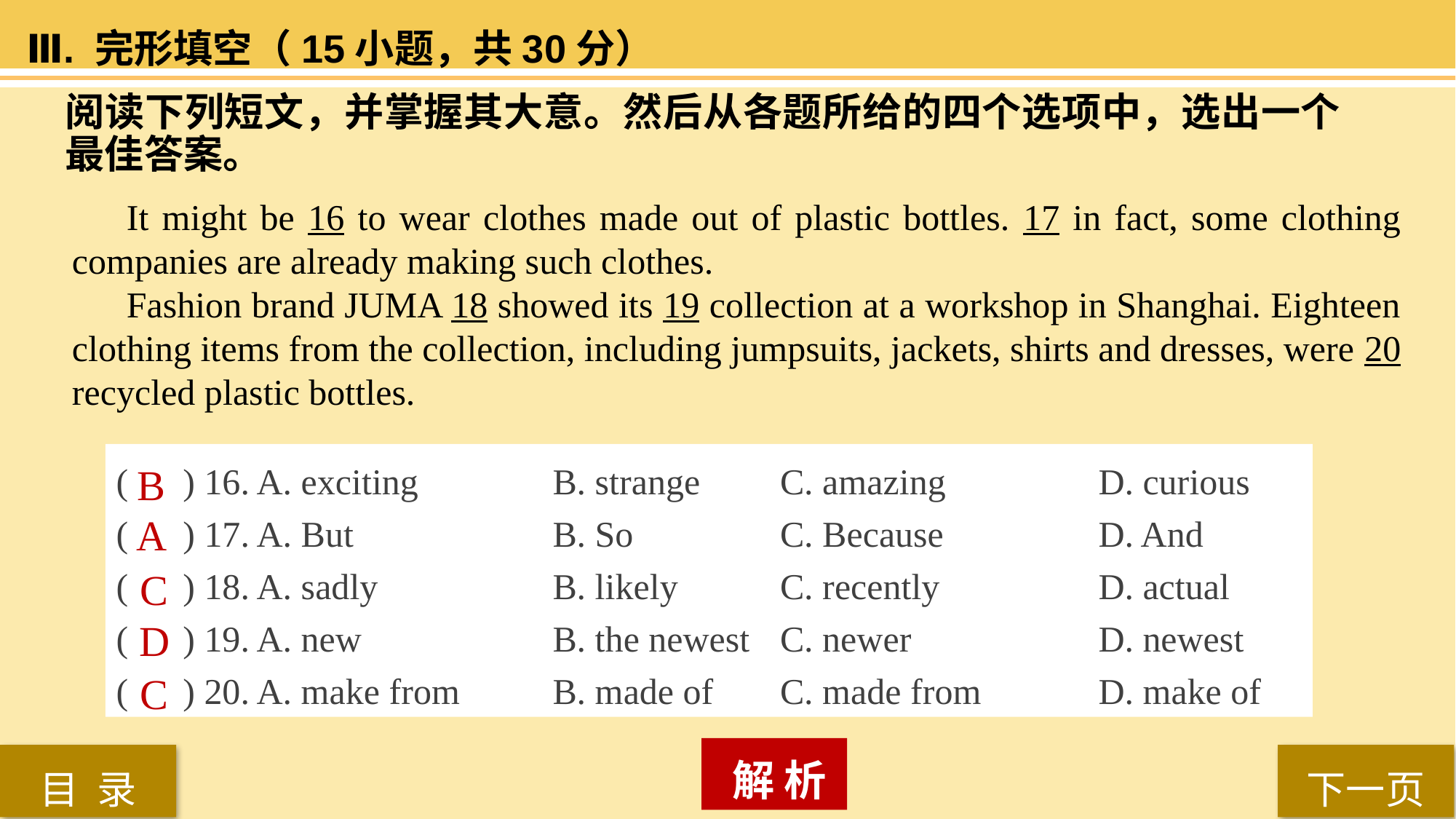

Ⅲ. 完形填空（15小题，共30分）
阅读下列短文，并掌握其大意。然后从各题所给的四个选项中，选出一个最佳答案。
It might be 16 to wear clothes made out of plastic bottles. 17 in fact, some clothing companies are already making such clothes.
Fashion brand JUMA 18 showed its 19 collection at a workshop in Shanghai. Eighteen clothing items from the collection, including jumpsuits, jackets, shirts and dresses, were 20 recycled plastic bottles.
(      ) 16. A. exciting 		B. strange 	 C. amazing 		D. curious
(      ) 17. A. But 		B. So 		 C. Because 		D. And
(      ) 18. A. sadly 		B. likely	 C. recently 		D. actual
(      ) 19. A. new 		B. the newest 	 C. newer 		D. newest
(      ) 20. A. make from 	B. made of 	 C. made from		D. make of
B
A
C
D
C
 解 析